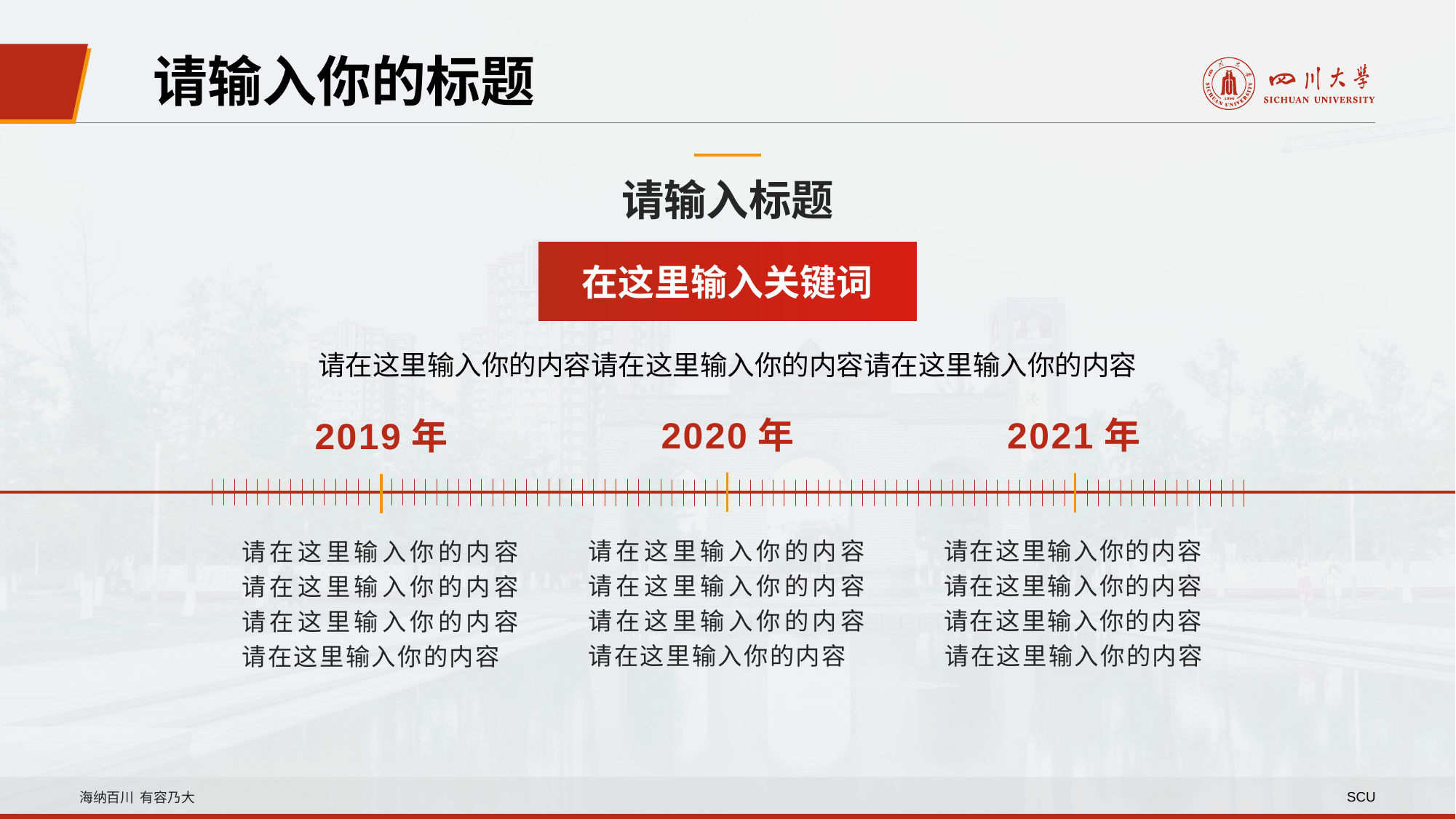

请输入你的标题
请输入标题

在这里输入关键词
请在这里输入你的内容请在这里输入你的内容请在这里输入你的内容

2021年
2020年
2019年
请在这里输入你的内容请在这里输入你的内容请在这里输入你的内容请在这里输入你的内容
请在这里输入你的内容请在这里输入你的内容请在这里输入你的内容请在这里输入你的内容
请在这里输入你的内容请在这里输入你的内容请在这里输入你的内容请在这里输入你的内容